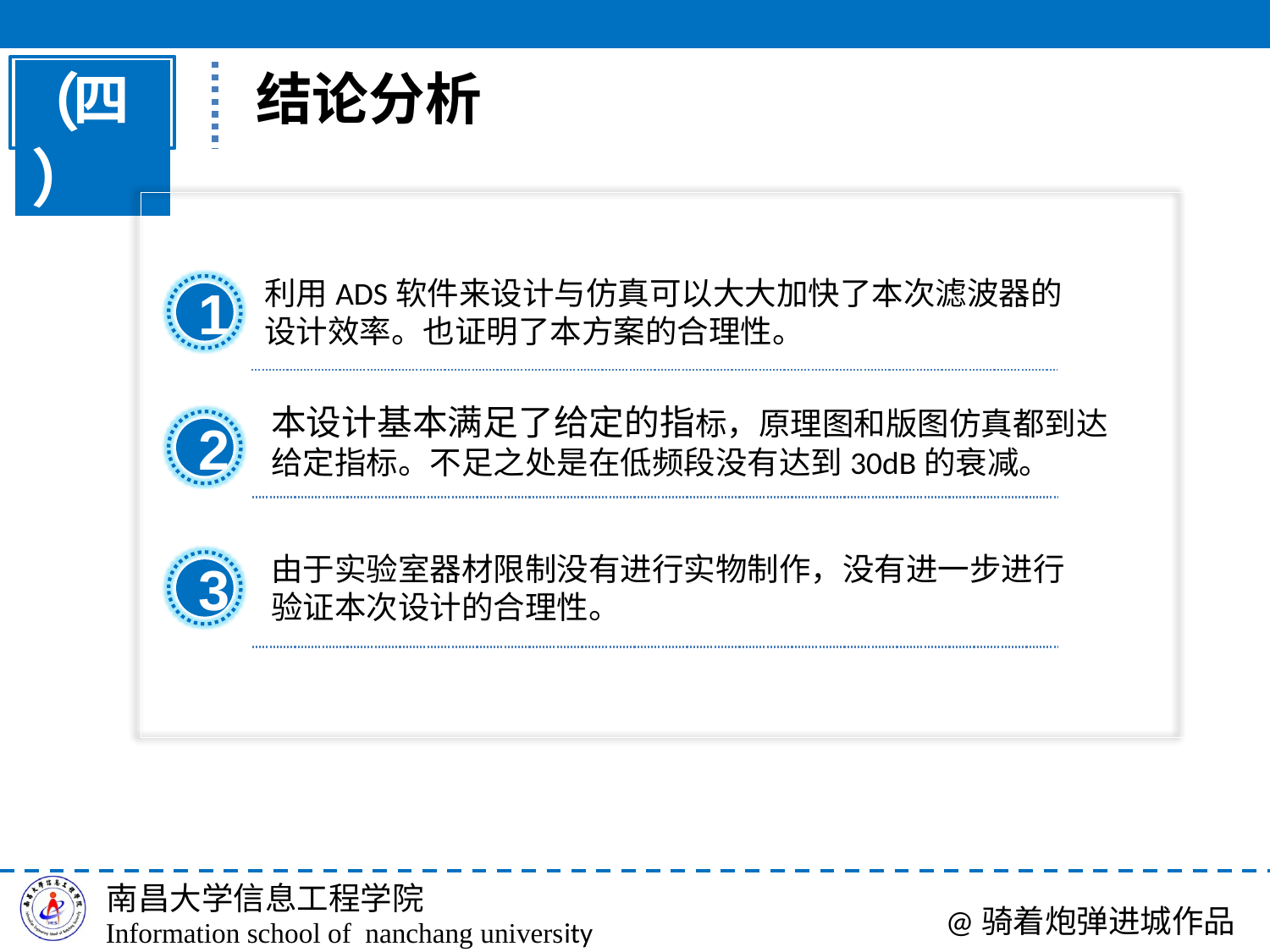

结论分析
四

利用ADS软件来设计与仿真可以大大加快了本次滤波器的
设计效率。也证明了本方案的合理性。

1
本设计基本满足了给定的指标，原理图和版图仿真都到达
给定指标。不足之处是在低频段没有达到30dB的衰减。

2
由于实验室器材限制没有进行实物制作，没有进一步进行
验证本次设计的合理性。

3